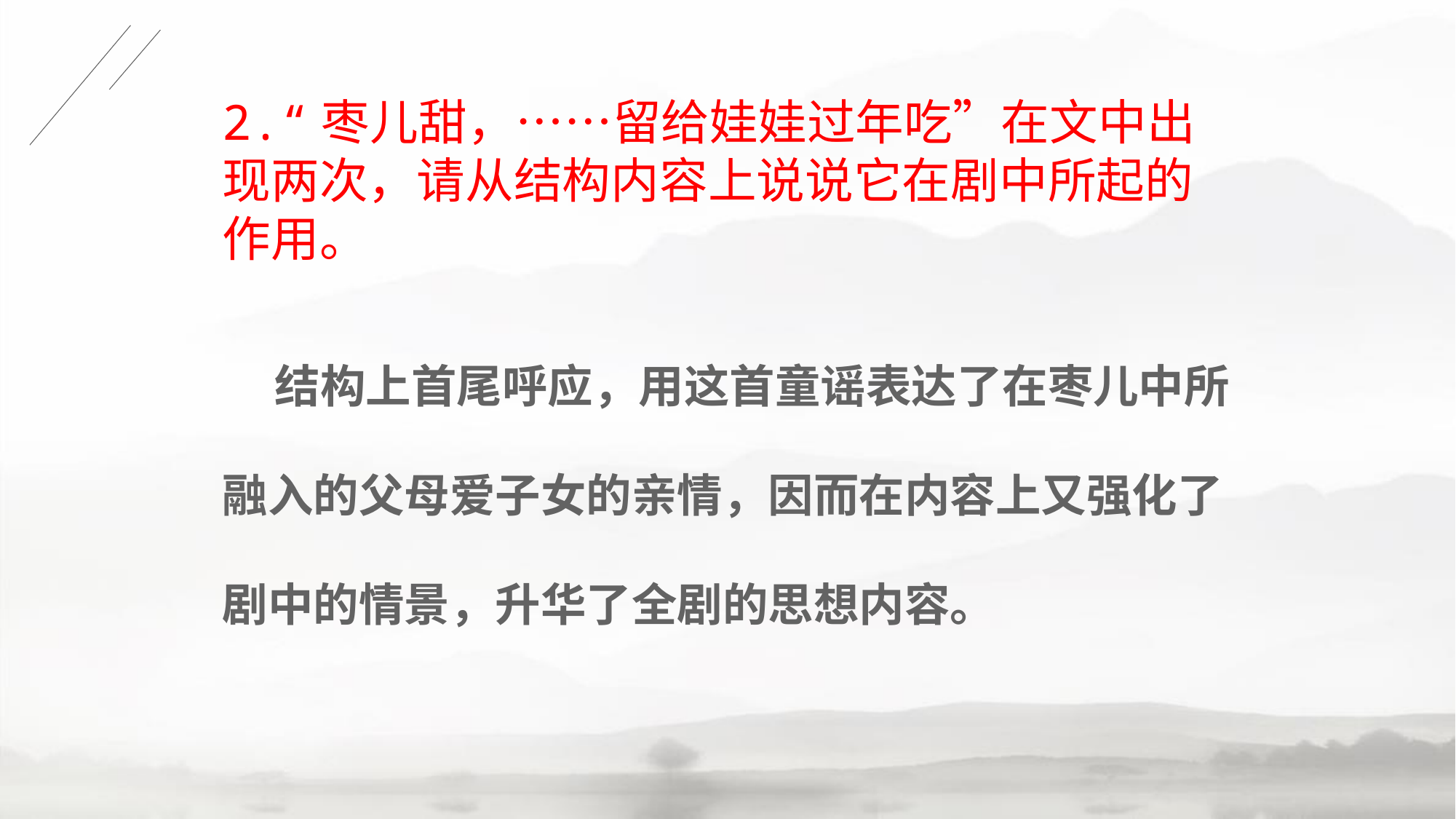

2.“枣儿甜，……留给娃娃过年吃”在文中出现两次，请从结构内容上说说它在剧中所起的作用。
    结构上首尾呼应，用这首童谣表达了在枣儿中所融入的父母爱子女的亲情，因而在内容上又强化了剧中的情景，升华了全剧的思想内容。